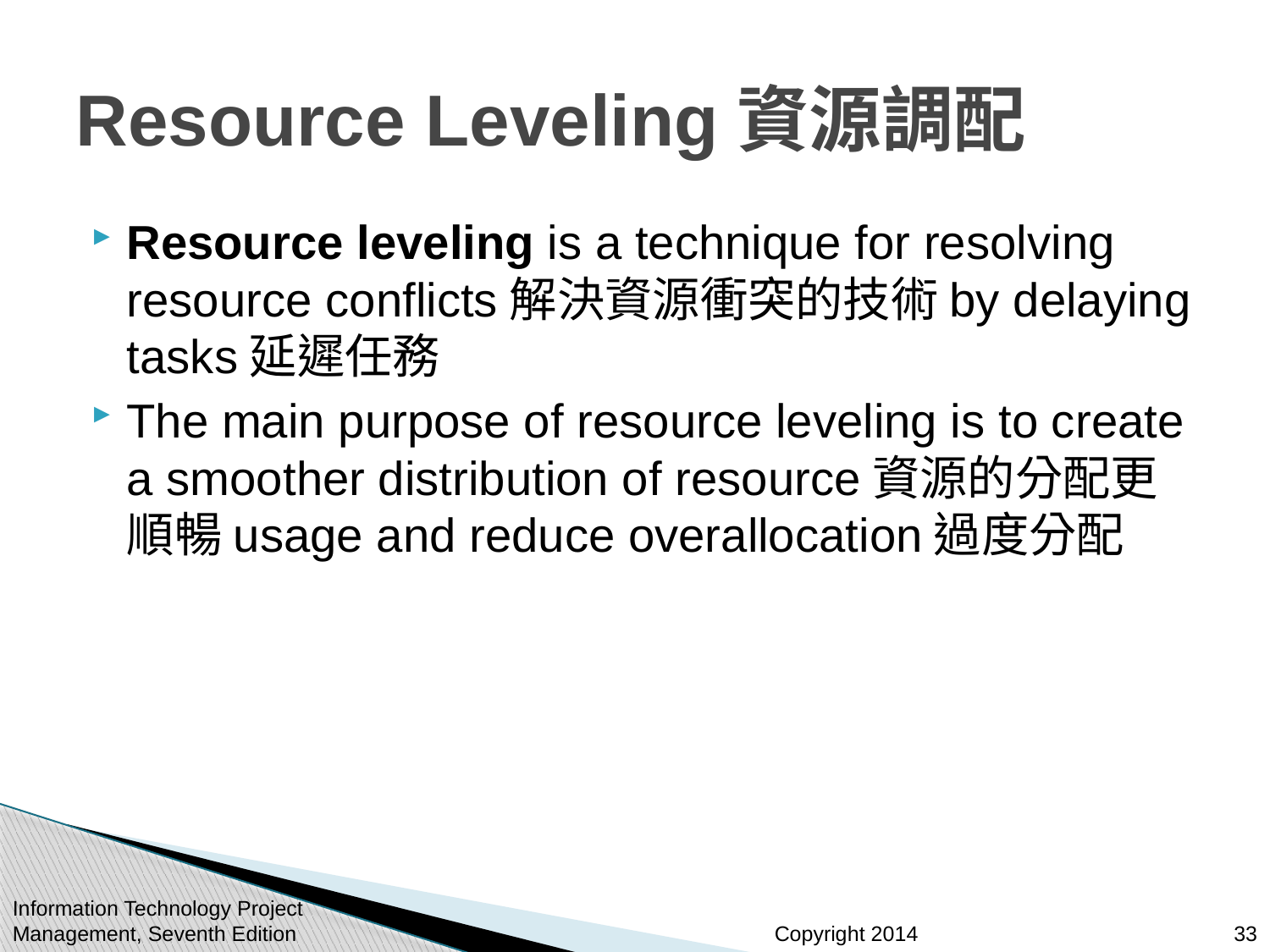

# Resource Leveling資源調配
Resource leveling is a technique for resolving resource conflicts解決資源衝突的技術by delaying tasks延遲任務
The main purpose of resource leveling is to create a smoother distribution of resource資源的分配更順暢usage and reduce overallocation過度分配
Information Technology Project Management, Seventh Edition
33